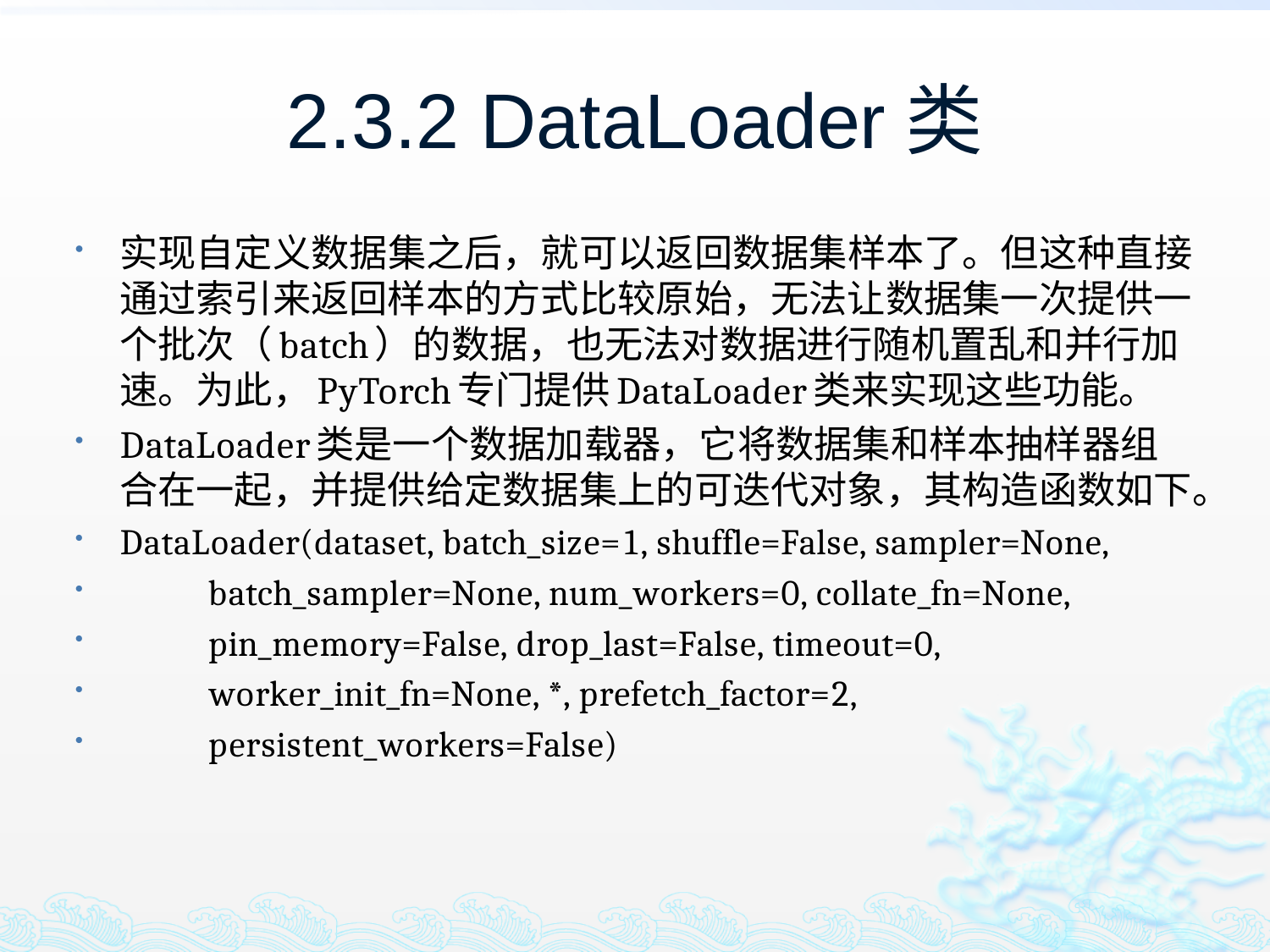

# 2.3.2 DataLoader类
实现自定义数据集之后，就可以返回数据集样本了。但这种直接通过索引来返回样本的方式比较原始，无法让数据集一次提供一个批次（batch）的数据，也无法对数据进行随机置乱和并行加速。为此，PyTorch专门提供DataLoader类来实现这些功能。
DataLoader类是一个数据加载器，它将数据集和样本抽样器组合在一起，并提供给定数据集上的可迭代对象，其构造函数如下。
DataLoader(dataset, batch_size=1, shuffle=False, sampler=None,
           batch_sampler=None, num_workers=0, collate_fn=None,
           pin_memory=False, drop_last=False, timeout=0,
           worker_init_fn=None, *, prefetch_factor=2,
           persistent_workers=False)